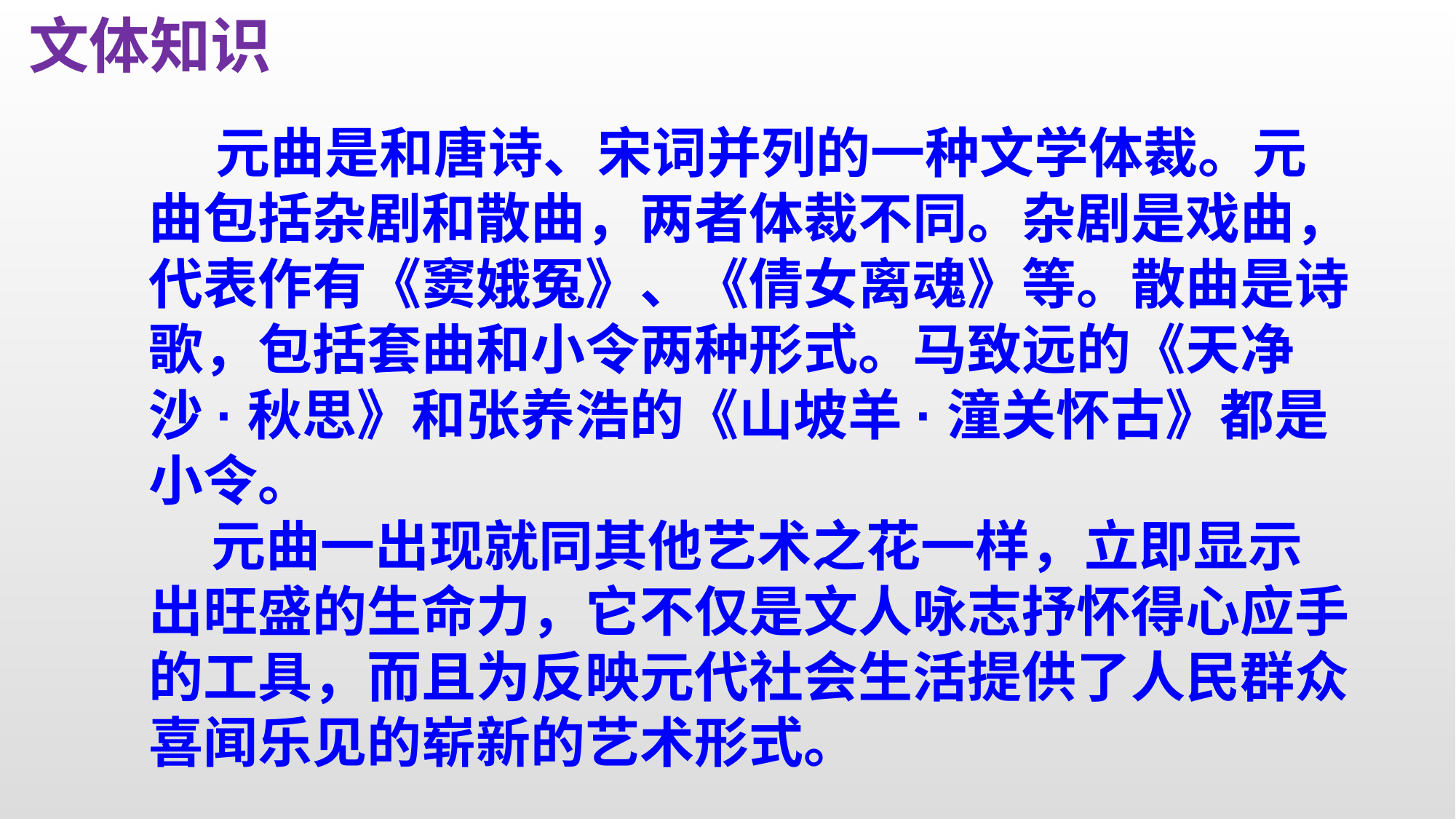

文体知识
     元曲是和唐诗、宋词并列的一种文学体裁。元曲包括杂剧和散曲，两者体裁不同。杂剧是戏曲，代表作有《窦娥冤》、《倩女离魂》等。散曲是诗歌，包括套曲和小令两种形式。马致远的《天净沙·秋思》和张养浩的《山坡羊·潼关怀古》都是小令。
    元曲一出现就同其他艺术之花一样，立即显示出旺盛的生命力，它不仅是文人咏志抒怀得心应手的工具，而且为反映元代社会生活提供了人民群众喜闻乐见的崭新的艺术形式。